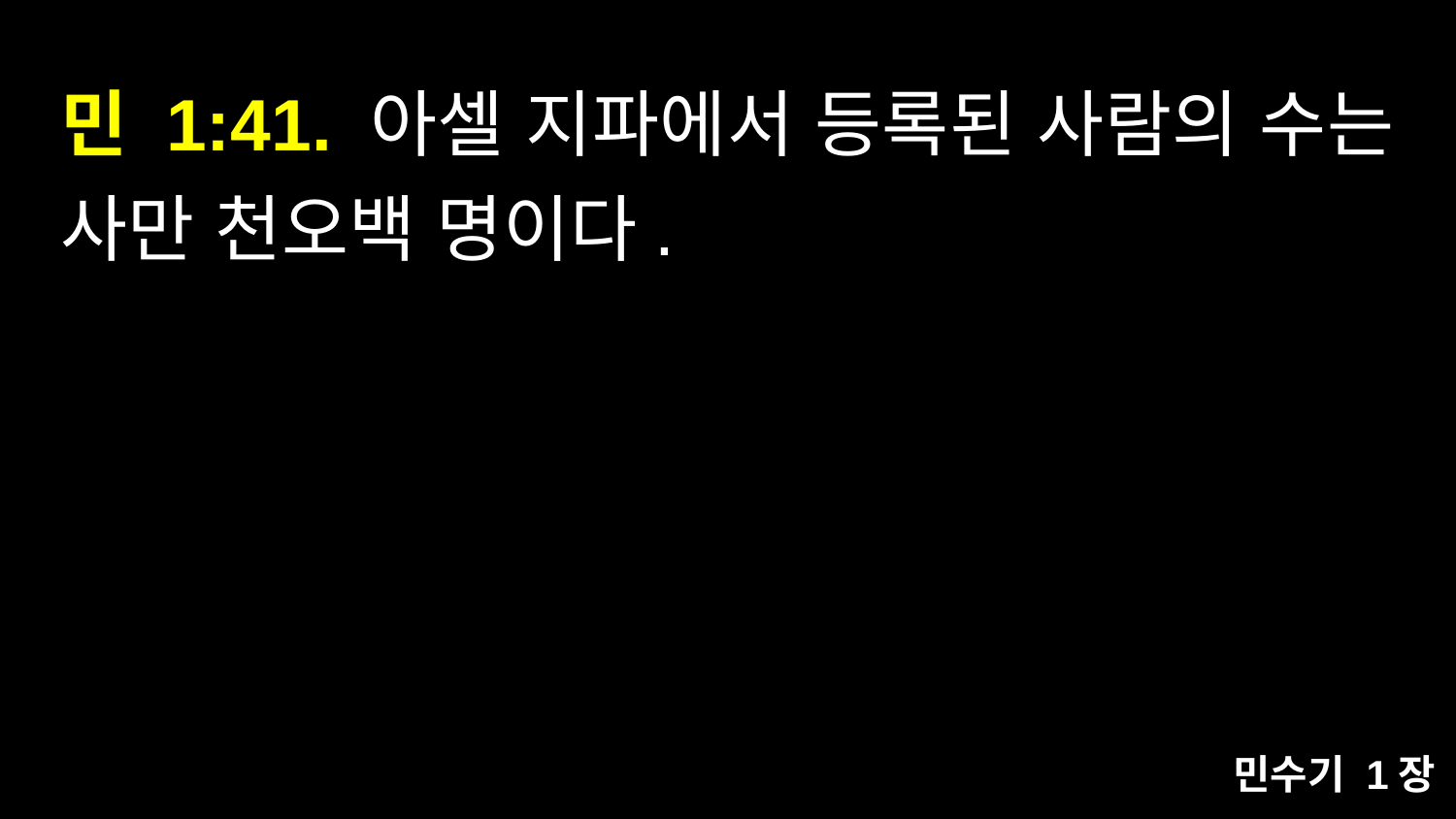

# 민 1:41. 아셀 지파에서 등록된 사람의 수는 사만 천오백 명이다.
민수기 1장